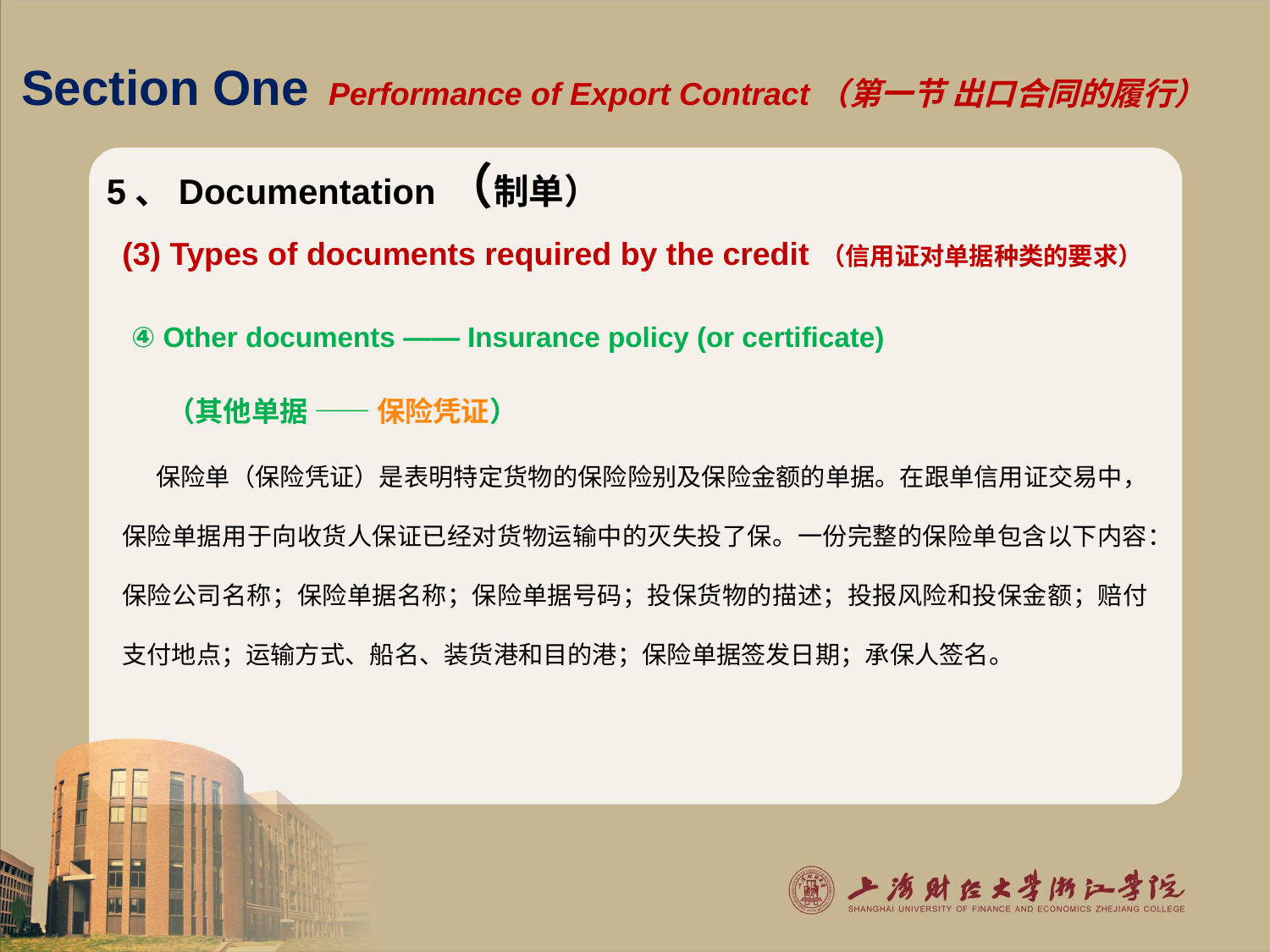

# Section One  Performance of Export Contract（第一节 出口合同的履行）
5、Documentation（制单）
(3) Types of documents required by the credit  （信用证对单据种类的要求）
 ④ Other documents —— Insurance policy (or certificate)
      （其他单据 —— 保险凭证）
     保险单（保险凭证）是表明特定货物的保险险别及保险金额的单据。在跟单信用证交易中，保险单据用于向收货人保证已经对货物运输中的灭失投了保。一份完整的保险单包含以下内容：保险公司名称；保险单据名称；保险单据号码；投保货物的描述；投报风险和投保金额；赔付支付地点；运输方式、船名、装货港和目的港；保险单据签发日期；承保人签名。